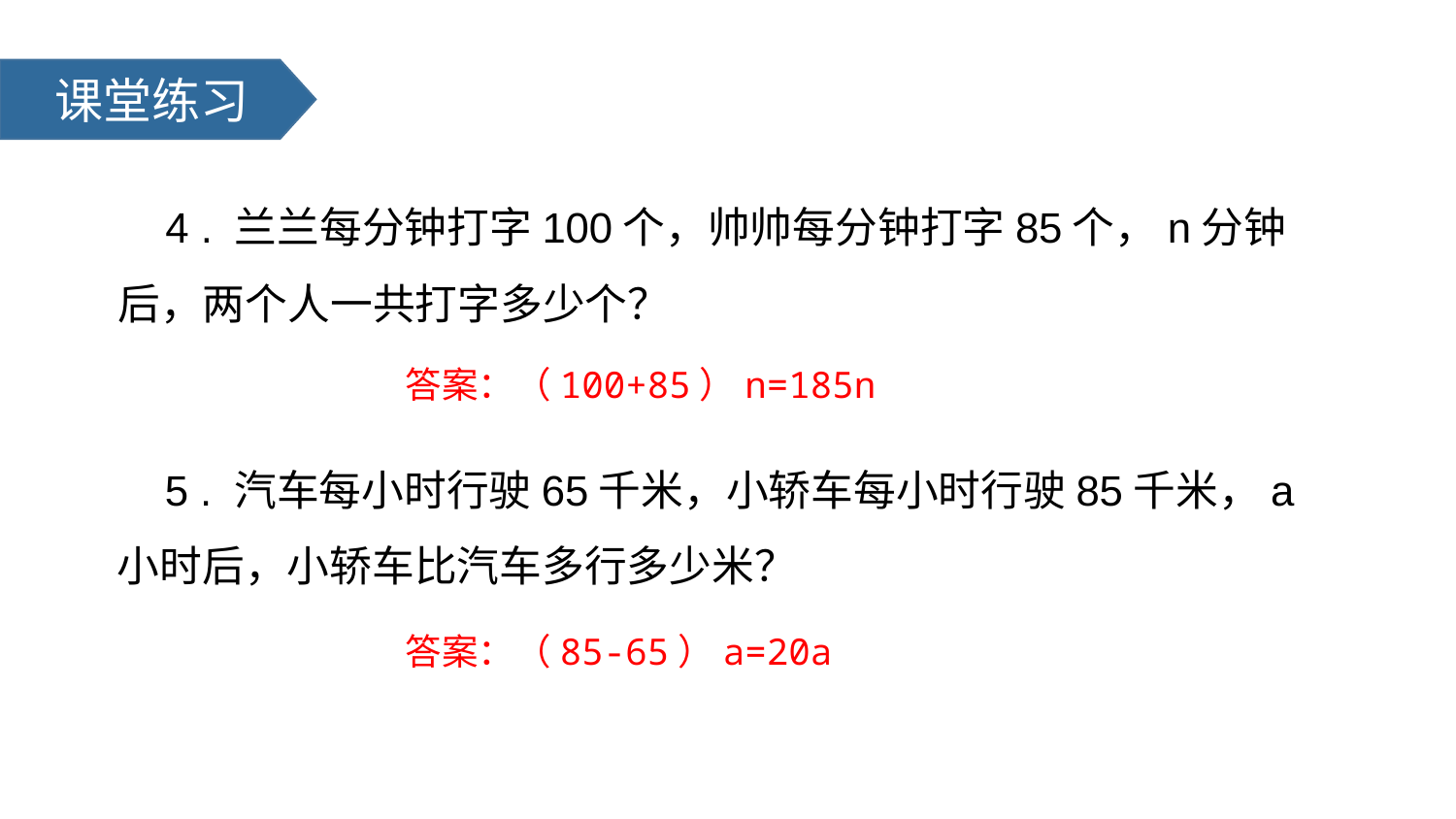

课堂练习
    4 . 兰兰每分钟打字100个，帅帅每分钟打字85个，n分钟后，两个人一共打字多少个？
答案：（100+85）n=185n
    5 . 汽车每小时行驶65千米，小轿车每小时行驶85千米，a小时后，小轿车比汽车多行多少米？
答案：（85-65）a=20a